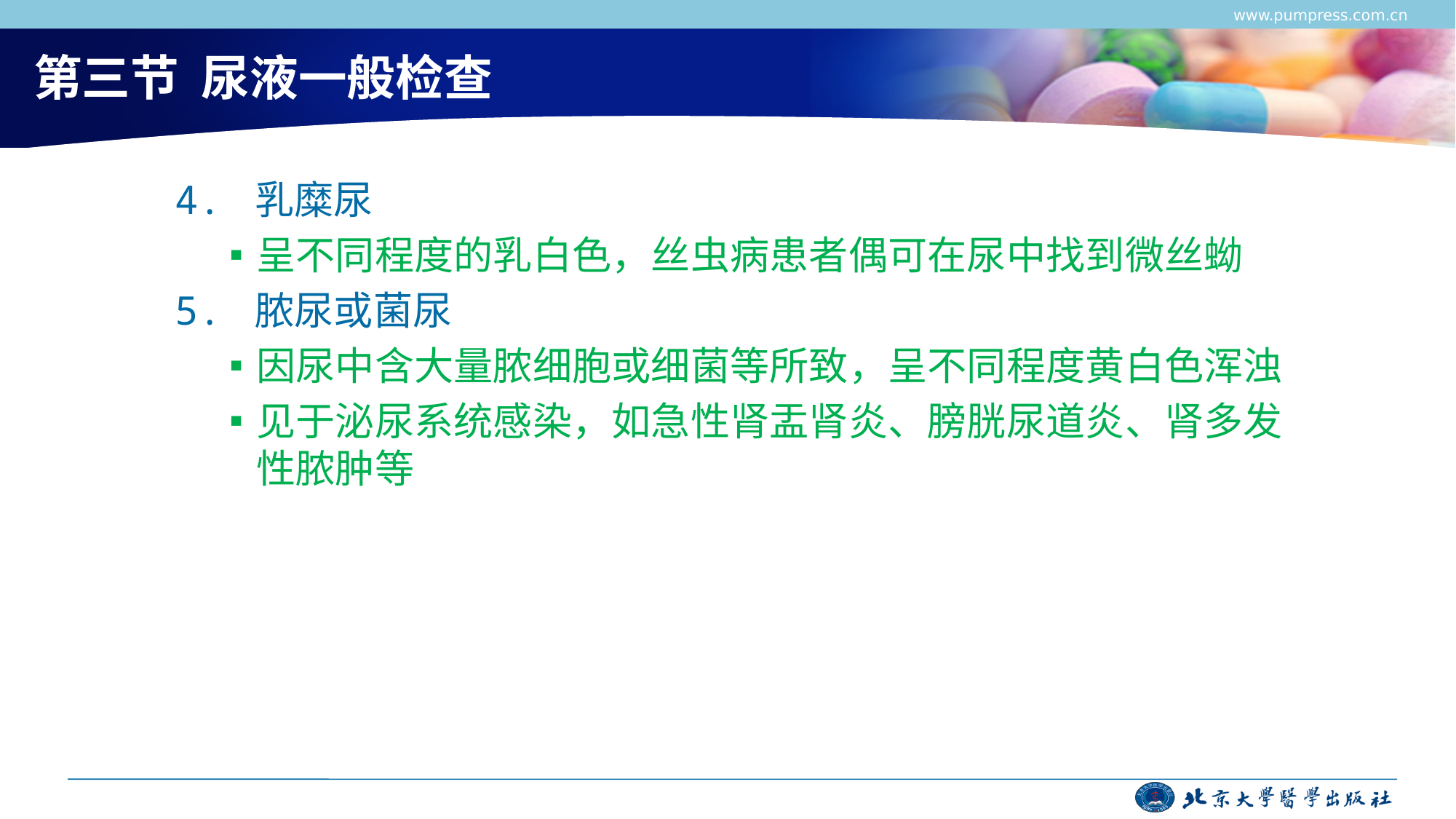

www.pumpress.com.cn
# 第三节  尿液一般检查
4. 乳糜尿
呈不同程度的乳白色，丝虫病患者偶可在尿中找到微丝蚴
5. 脓尿或菌尿
因尿中含大量脓细胞或细菌等所致，呈不同程度黄白色浑浊
见于泌尿系统感染，如急性肾盂肾炎、膀胱尿道炎、肾多发性脓肿等